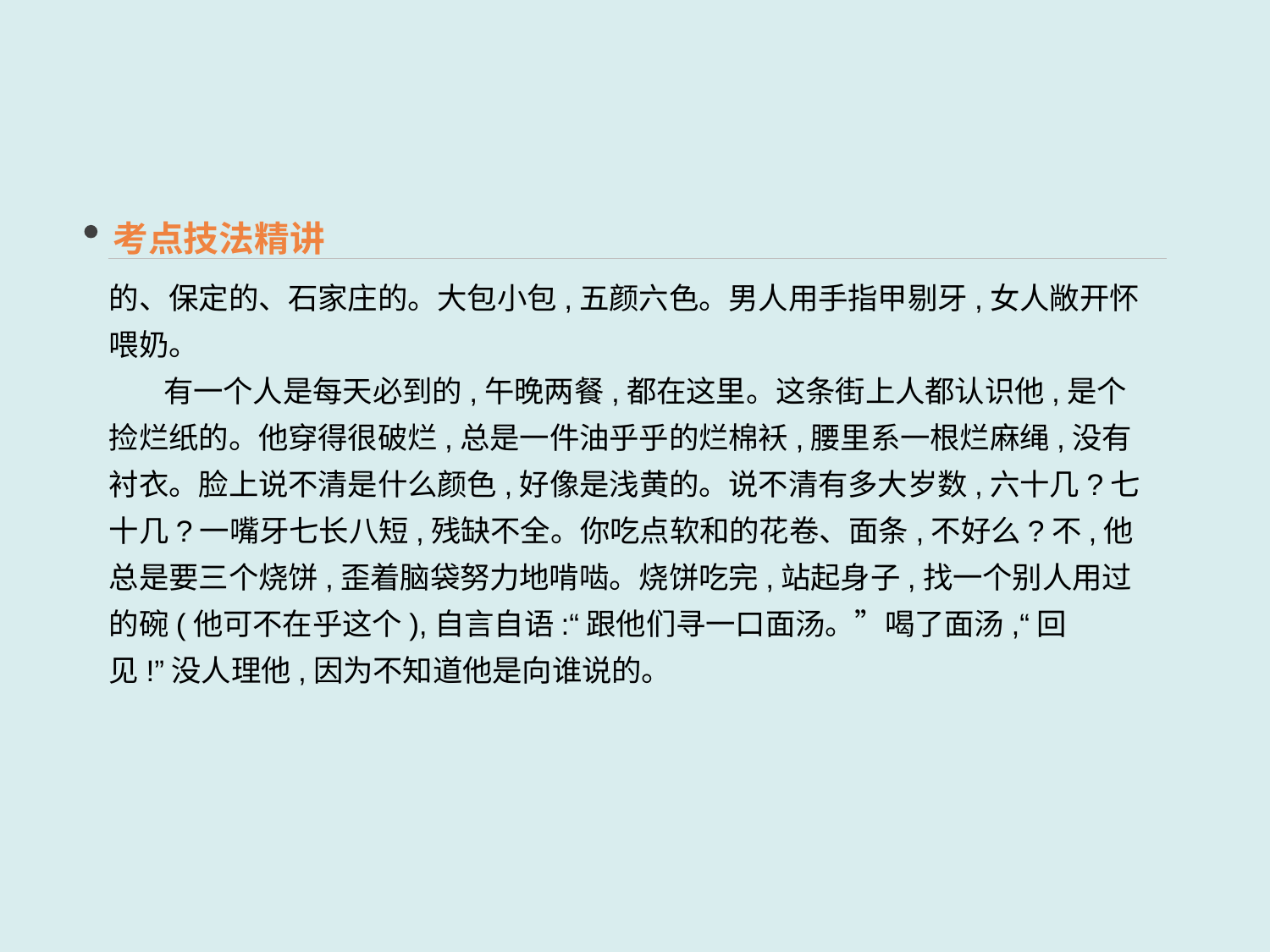

考点技法精讲

的、保定的、石家庄的。大包小包,五颜六色。男人用手指甲剔牙,女人敞开怀喂奶。
       有一个人是每天必到的,午晚两餐,都在这里。这条街上人都认识他,是个捡烂纸的。他穿得很破烂,总是一件油乎乎的烂棉袄,腰里系一根烂麻绳,没有衬衣。脸上说不清是什么颜色,好像是浅黄的。说不清有多大岁数,六十几?七十几?一嘴牙七长八短,残缺不全。你吃点软和的花卷、面条,不好么?不,他总是要三个烧饼,歪着脑袋努力地啃啮。烧饼吃完,站起身子,找一个别人用过的碗(他可不在乎这个),自言自语:“跟他们寻一口面汤。”喝了面汤,“回见!”没人理他,因为不知道他是向谁说的。